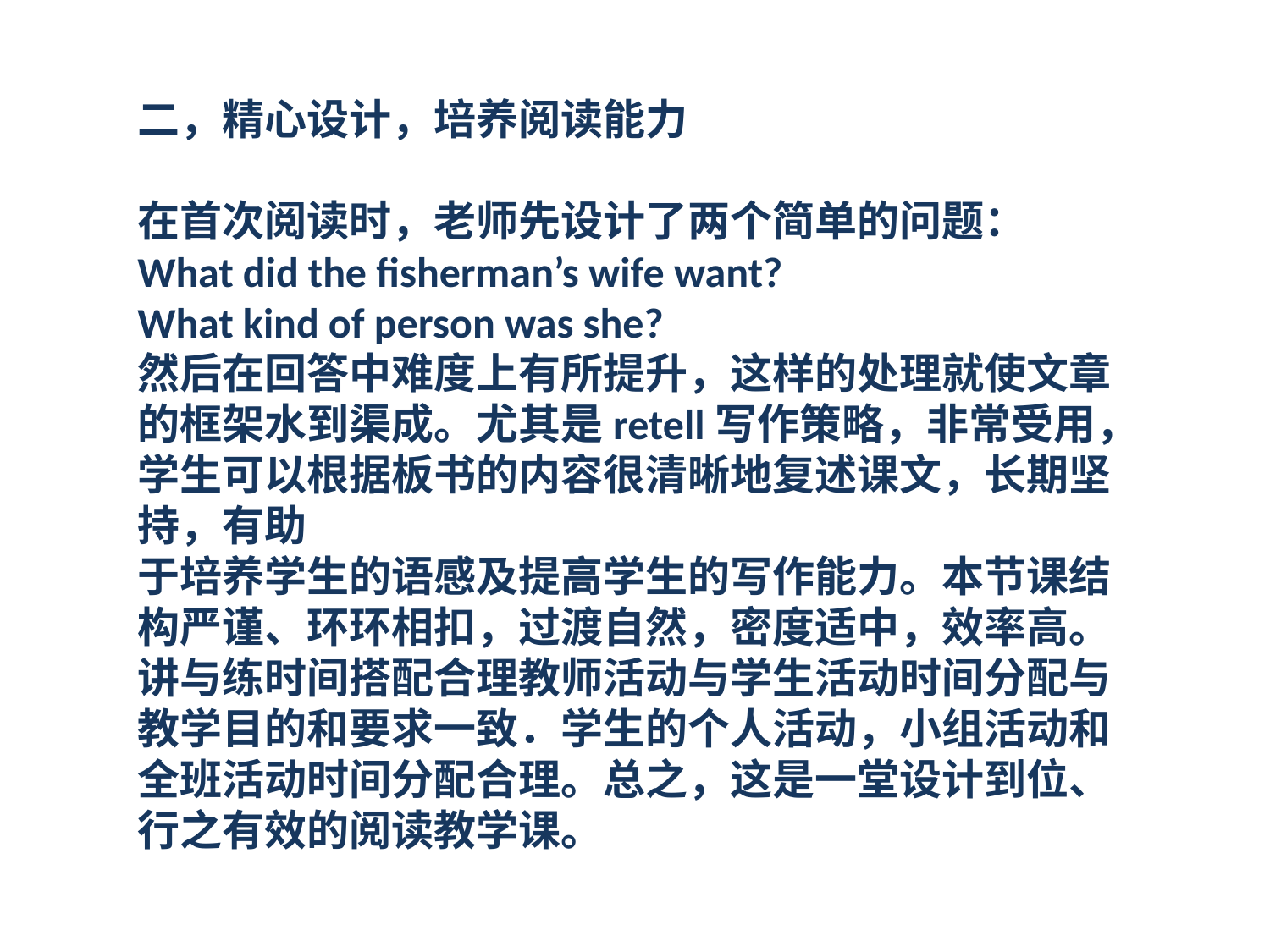

二，精心设计，培养阅读能力

在首次阅读时，老师先设计了两个简单的问题：
What did the fisherman’s wife want?
What kind of person was she?
然后在回答中难度上有所提升，这样的处理就使文章的框架水到渠成。尤其是retell写作策略，非常受用，学生可以根据板书的内容很清晰地复述课文，长期坚持，有助
于培养学生的语感及提高学生的写作能力。本节课结构严谨、环环相扣，过渡自然，密度适中，效率高。讲与练时间搭配合理教师活动与学生活动时间分配与教学目的和要求一致．学生的个人活动，小组活动和全班活动时间分配合理。总之，这是一堂设计到位、行之有效的阅读教学课。